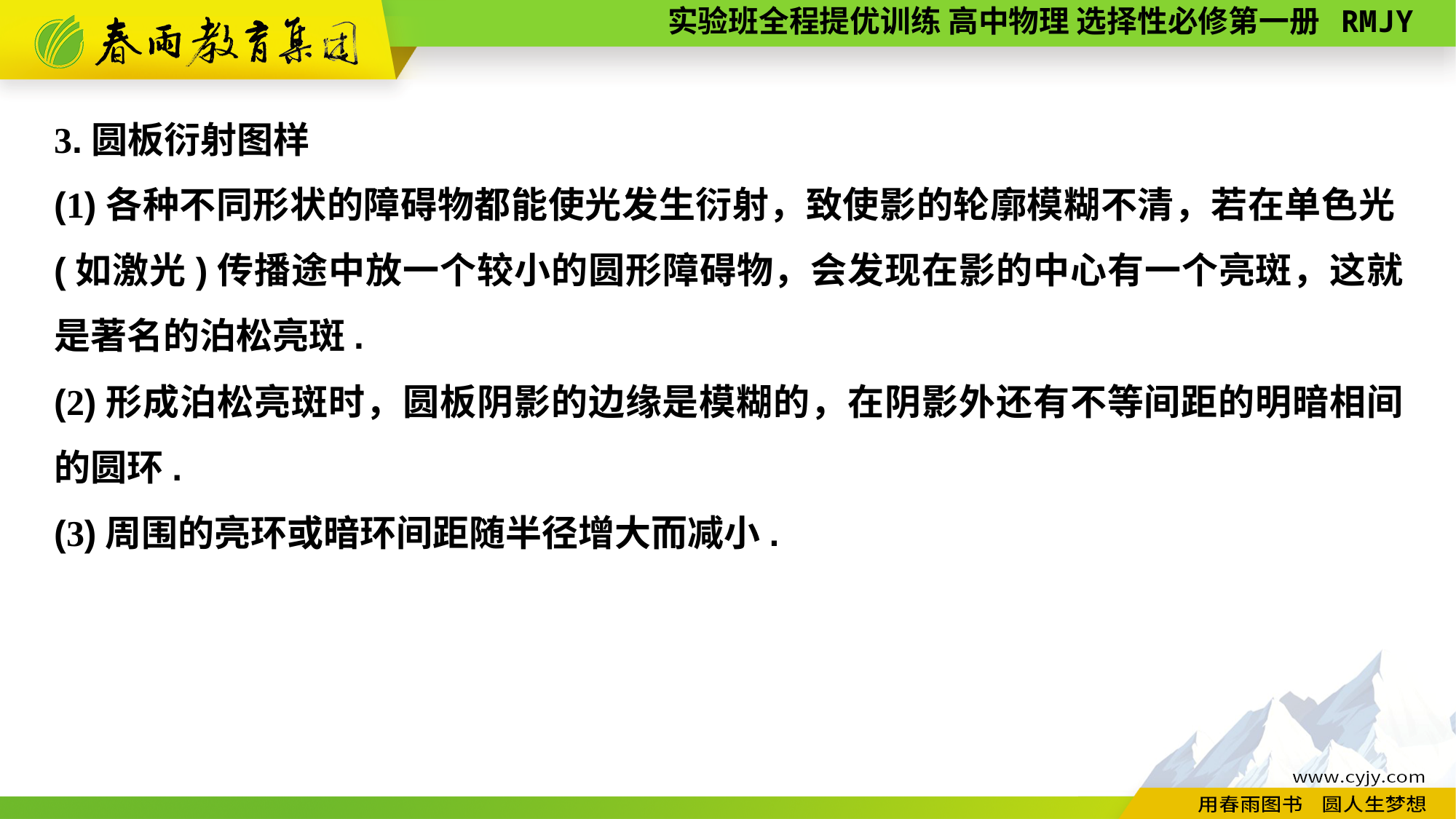

3.圆板衍射图样
(1)各种不同形状的障碍物都能使光发生衍射，致使影的轮廓模糊不清，若在单色光(如激光)传播途中放一个较小的圆形障碍物，会发现在影的中心有一个亮斑，这就是著名的泊松亮斑.
(2)形成泊松亮斑时，圆板阴影的边缘是模糊的，在阴影外还有不等间距的明暗相间的圆环.
(3)周围的亮环或暗环间距随半径增大而减小.